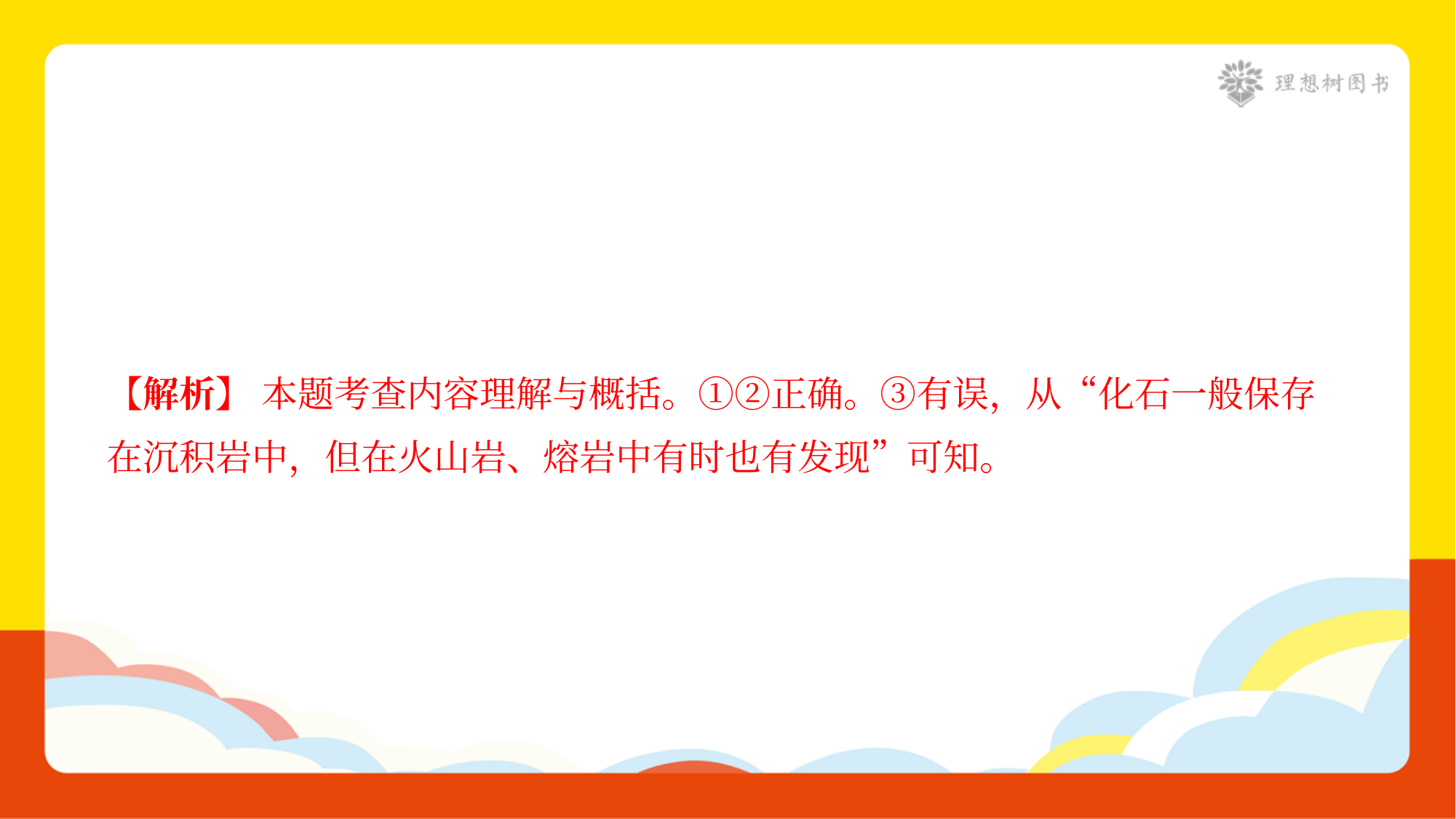

【解析】 本题考查内容理解与概括。①②正确。③有误，从“化石一般保存
在沉积岩中，但在火山岩、熔岩中有时也有发现”可知。